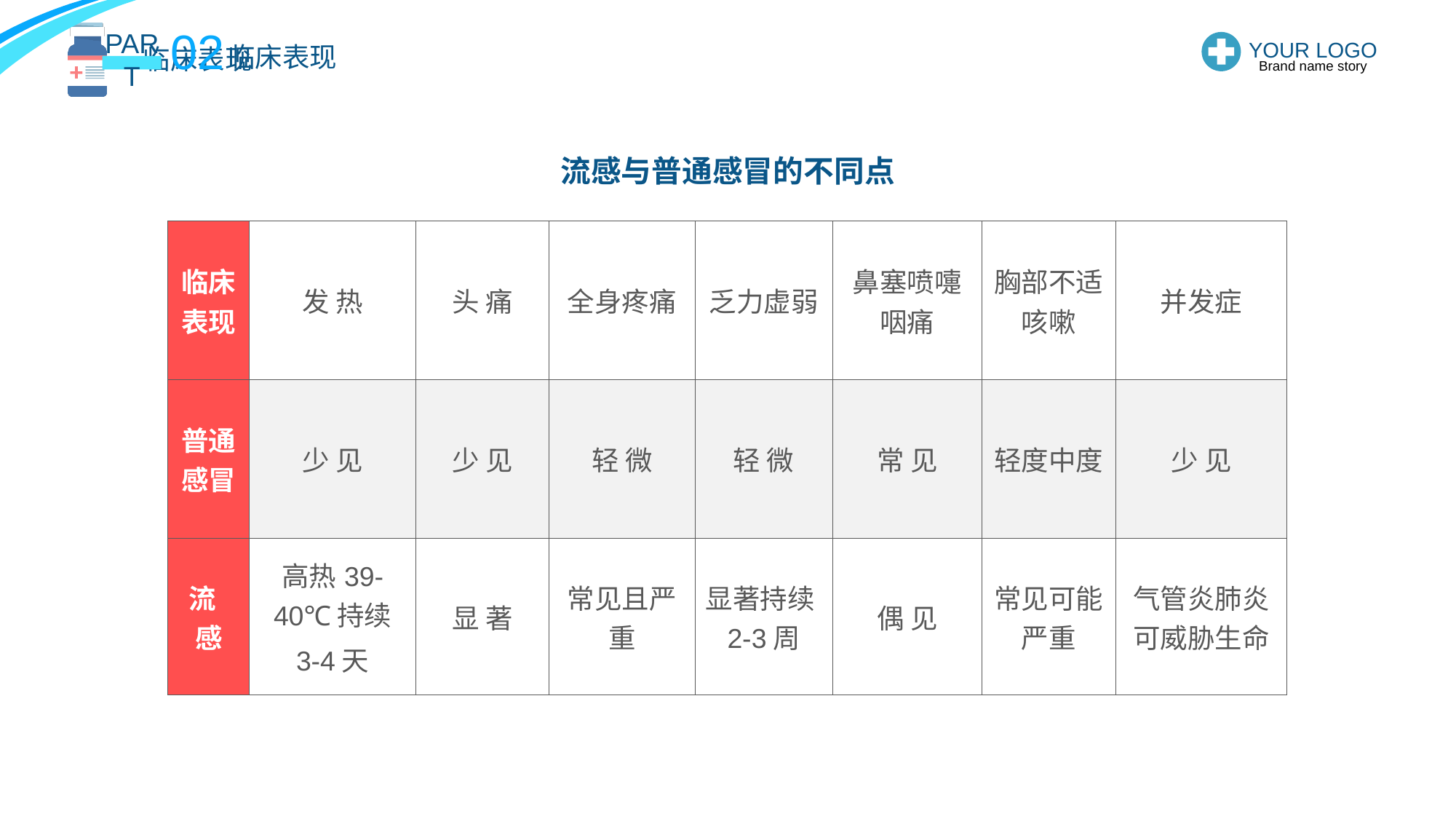

02
PART
YOUR LOGO
Brand name story

临床表现

流感与普通感冒的不同点
| 临床表现 | 发 热 | 头 痛 | 全身疼痛 | 乏力虚弱 | 鼻塞喷嚏咽痛 | 胸部不适咳嗽 | 并发症 |
| --- | --- | --- | --- | --- | --- | --- | --- |
| 普通感冒 | 少 见 | 少 见 | 轻 微 | 轻 微 | 常 见 | 轻度中度 | 少 见 |
| 流 感 | 高热39-40℃持续 3-4天 | 显 著 | 常见且严重 | 显著持续2-3周 | 偶 见 | 常见可能严重 | 气管炎肺炎可威胁生命 |